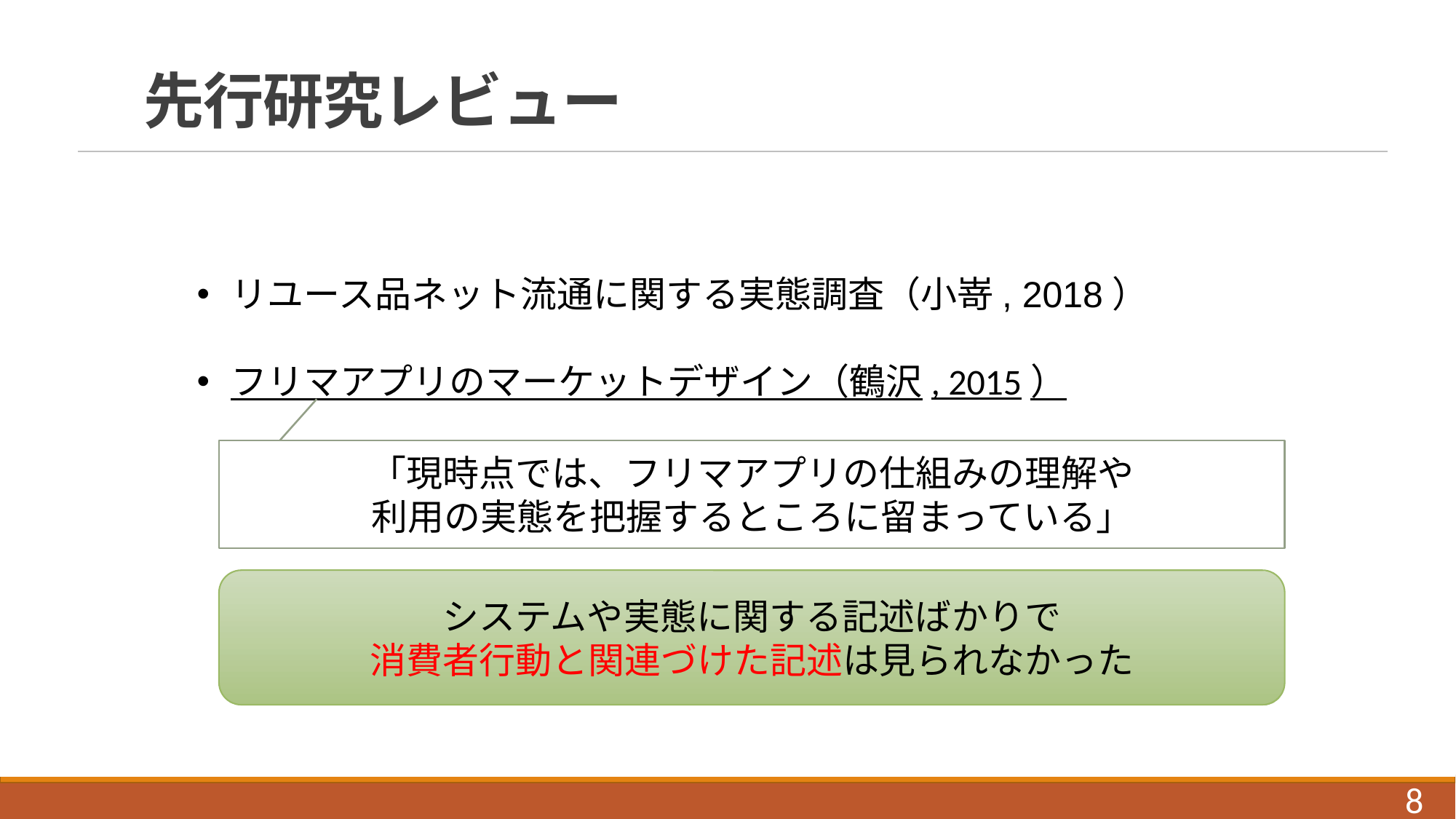

# 先行研究レビュー
リユース品ネット流通に関する実態調査（小嵜, 2018）

フリマアプリのマーケットデザイン（鶴沢, 2015）
「現時点では、フリマアプリの仕組みの理解や
利用の実態を把握するところに留まっている」
システムや実態に関する記述ばかりで
消費者行動と関連づけた記述は見られなかった

8